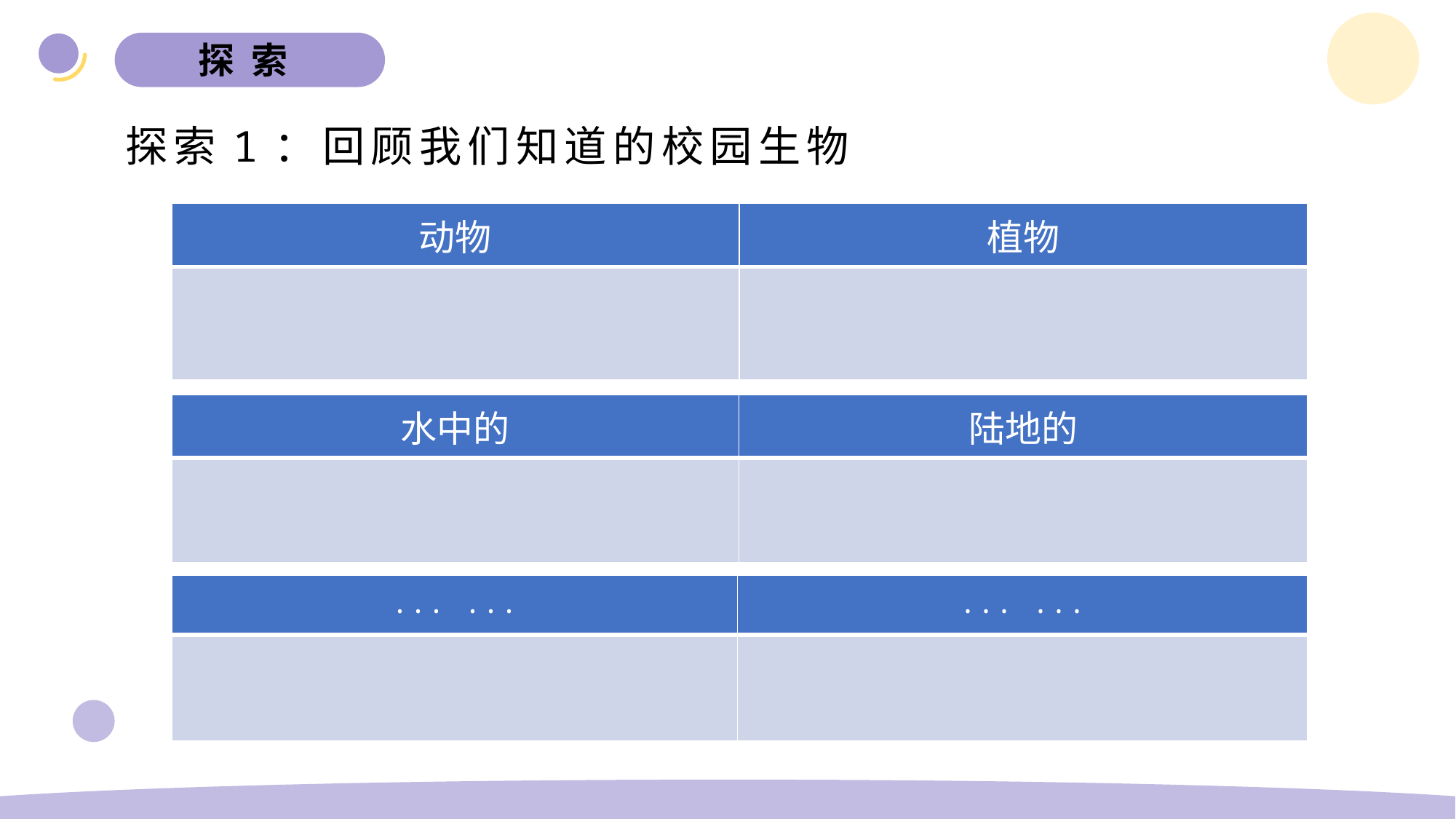

探  索

探索1：回顾我们知道的校园生物
| 动物 | 植物 |
| --- | --- |
|  |  |
| 水中的 | 陆地的 |
| --- | --- |
|  |  |
| ... ... | ... ... |
| --- | --- |
|  |  |